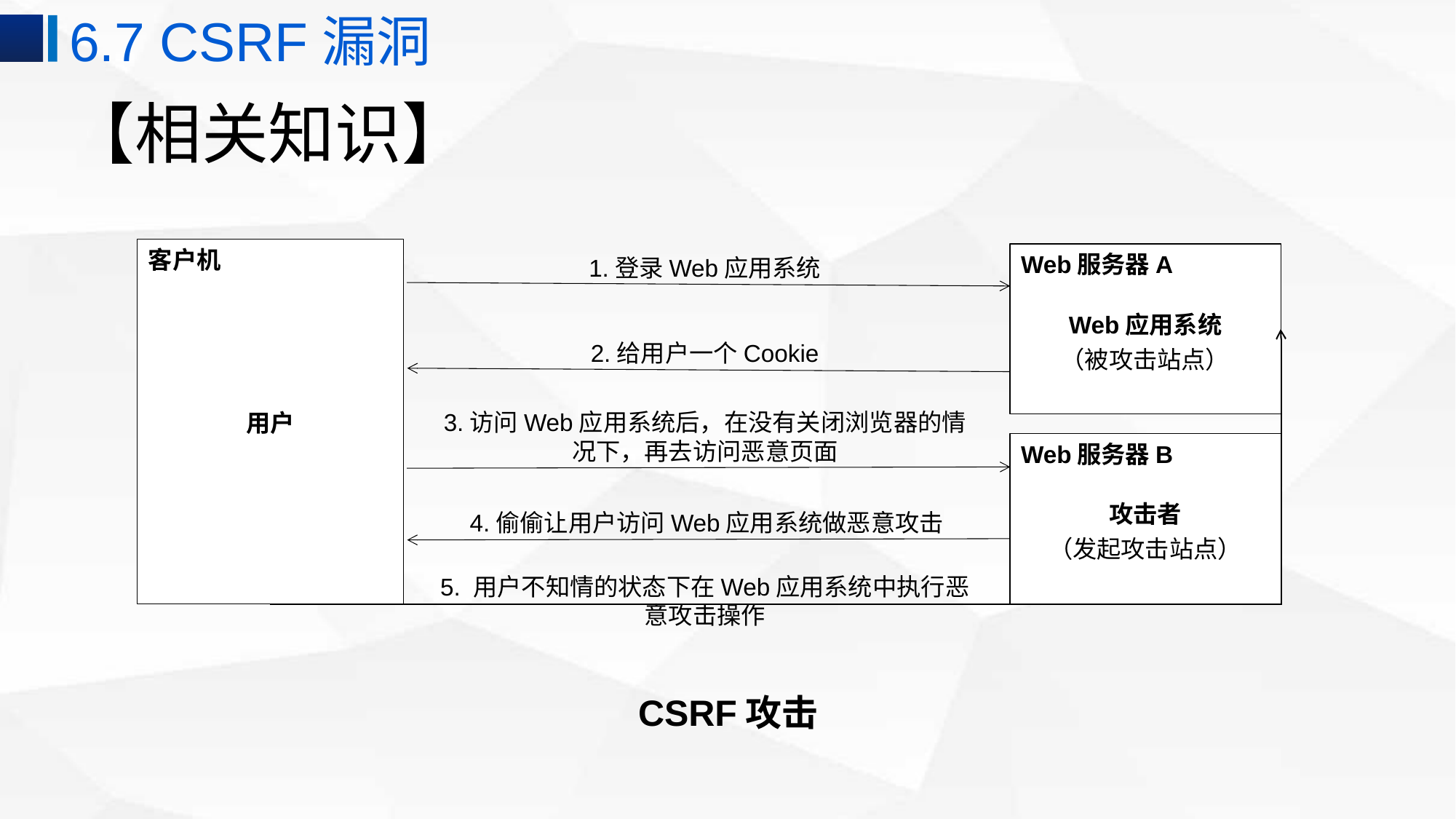

6.7 CSRF漏洞

# 【相关知识】
客户机

用户
Web服务器A

Web应用系统
（被攻击站点）

1.登录Web应用系统
2.给用户一个Cookie
3.访问Web应用系统后，在没有关闭浏览器的情况下，再去访问恶意页面
 4.偷偷让用户访问Web应用系统做恶意攻击
5. 用户不知情的状态下在Web应用系统中执行恶意攻击操作

Web服务器B

攻击者
（发起攻击站点）

CSRF攻击